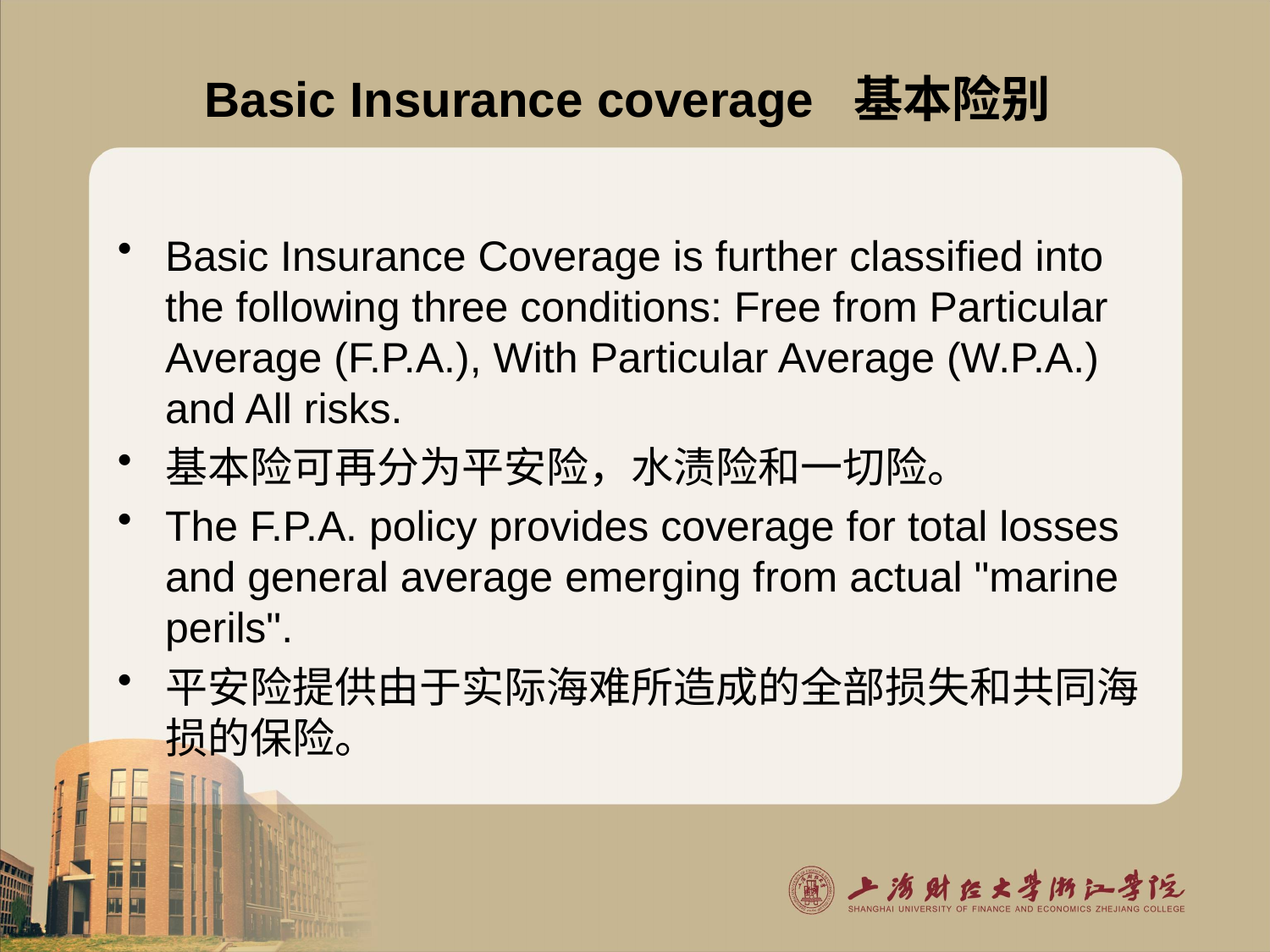

# Basic Insurance coverage  基本险别
Basic Insurance Coverage is further classified into the following three conditions: Free from Particular Average (F.P.A.), With Particular Average (W.P.A.) and All risks.
基本险可再分为平安险，水渍险和一切险。
The F.P.A. policy provides coverage for total losses and general average emerging from actual "marine perils".
平安险提供由于实际海难所造成的全部损失和共同海损的保险。